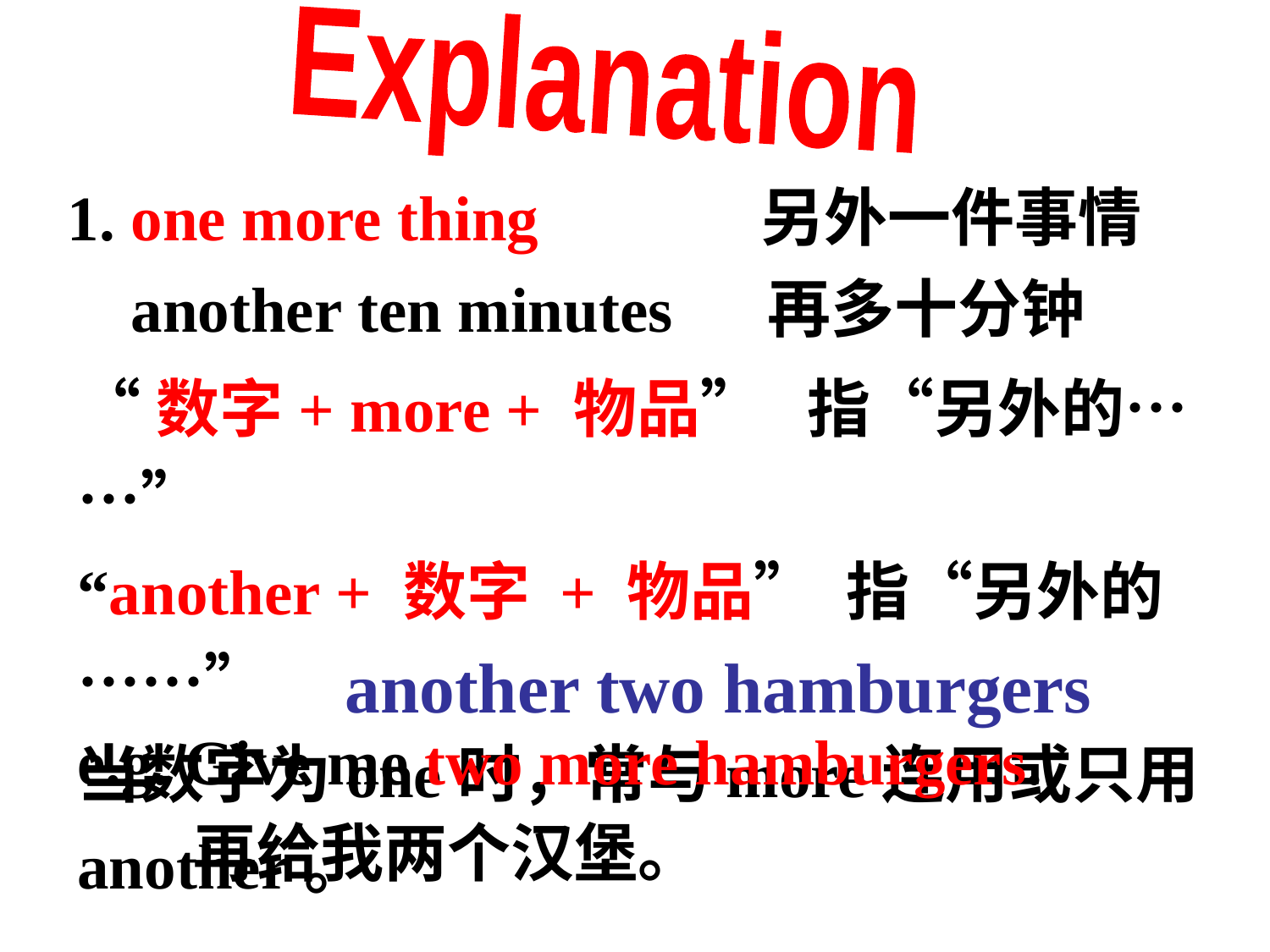

Explanation
1. one more thing             另外一件事情
    another ten minutes     再多十分钟
“数字+ more + 物品”   指“另外的……”
“another + 数字 + 物品”  指“另外的……”
当数字为one时，常与more连用或只用
another。
 another two hamburgers

e.g. Give me two more hamburgers.
       再给我两个汉堡。